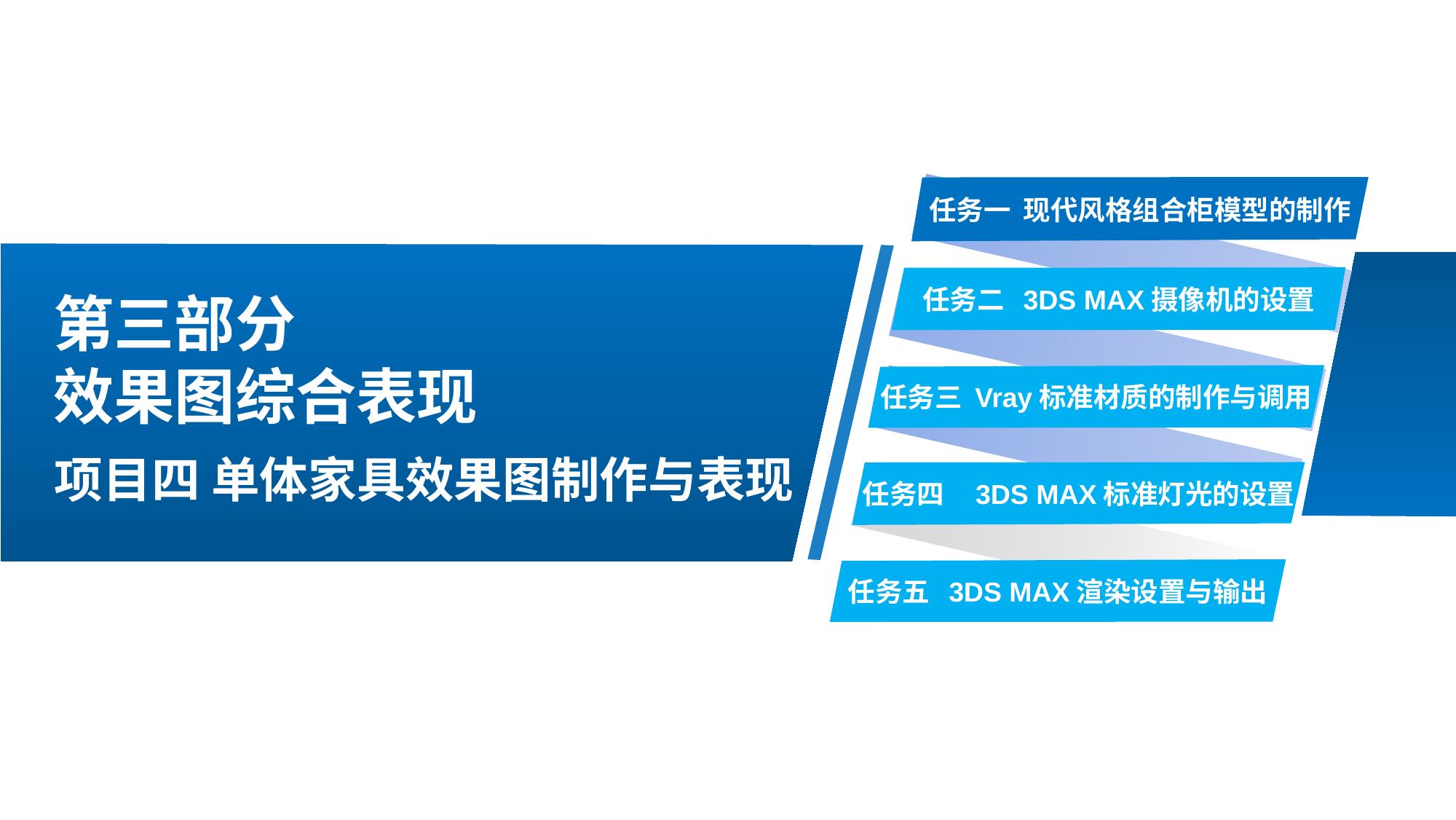

任务一  现代风格组合柜模型的制作

任务二  3DS MAX摄像机的设置

任务三 Vray标准材质的制作与调用

任务四    3DS MAX标准灯光的设置

任务五  3DS MAX渲染设置与输出

第三部分
效果图综合表现
项目四 单体家具效果图制作与表现